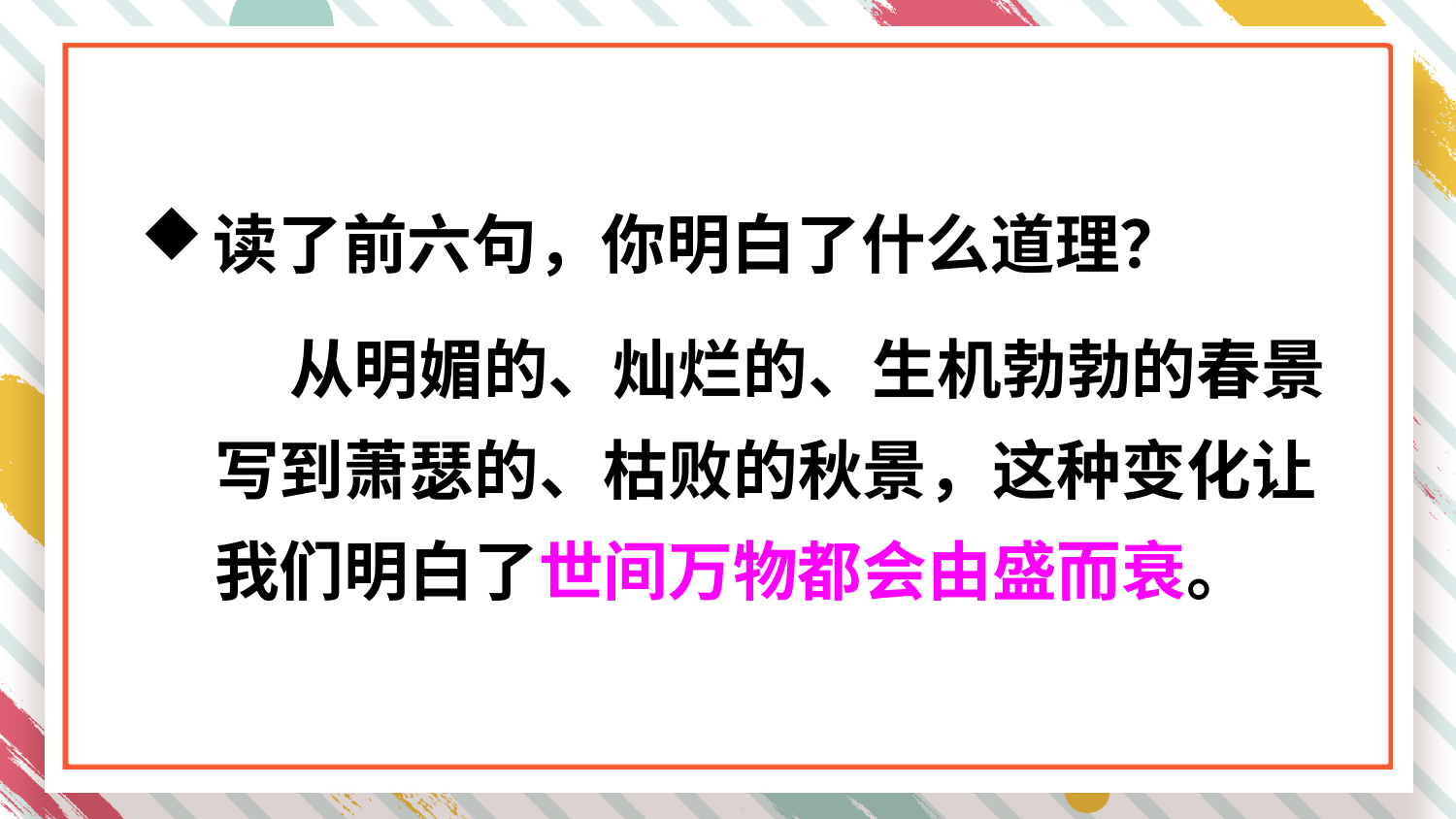

读了前六句，你明白了什么道理？
    从明媚的、灿烂的、生机勃勃的春景写到萧瑟的、枯败的秋景，这种变化让我们明白了世间万物都会由盛而衰。